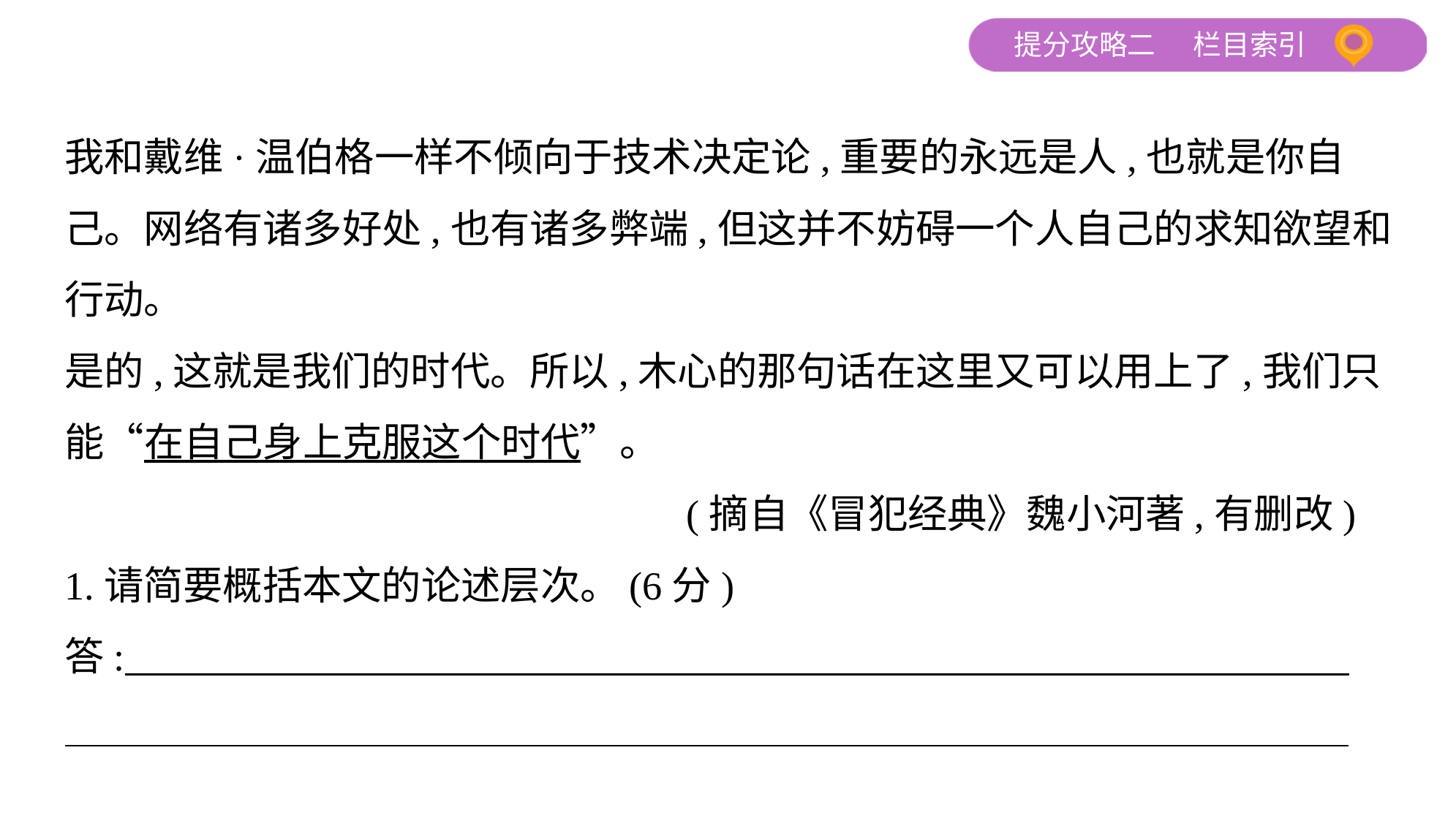

我和戴维·温伯格一样不倾向于技术决定论,重要的永远是人,也就是你自
己。网络有诸多好处,也有诸多弊端,但这并不妨碍一个人自己的求知欲望和
行动。
是的,这就是我们的时代。所以,木心的那句话在这里又可以用上了,我们只
能“在自己身上克服这个时代”。
                                                               (摘自《冒犯经典》魏小河著,有删改)
1.请简要概括本文的论述层次。(6分)
答: